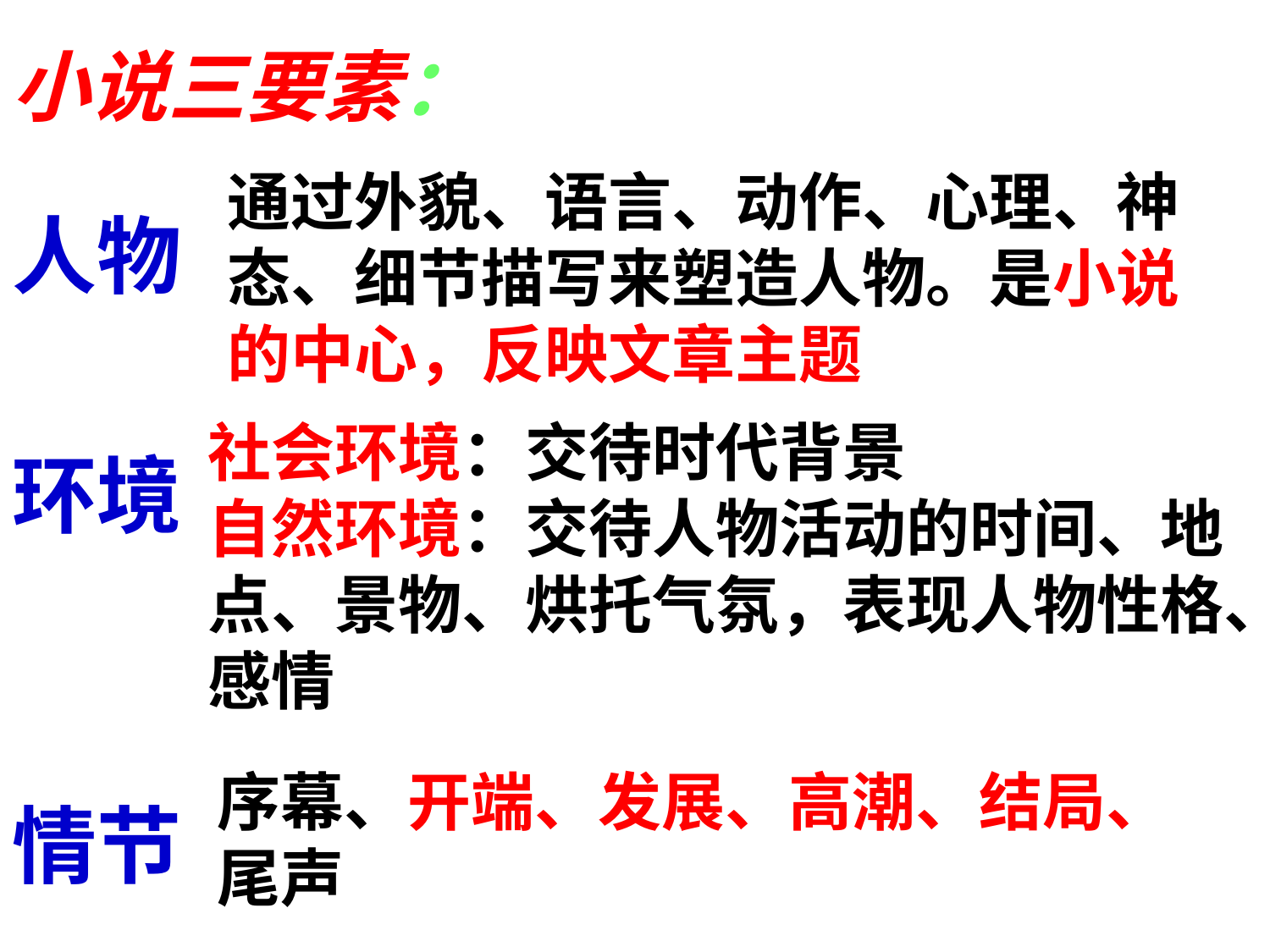

小说三要素：
通过外貌、语言、动作、心理、神态、细节描写来塑造人物。是小说的中心，反映文章主题
人物
社会环境：交待时代背景
自然环境：交待人物活动的时间、地点、景物、烘托气氛，表现人物性格、感情
环境
序幕、开端、发展、高潮、结局、尾声
情节